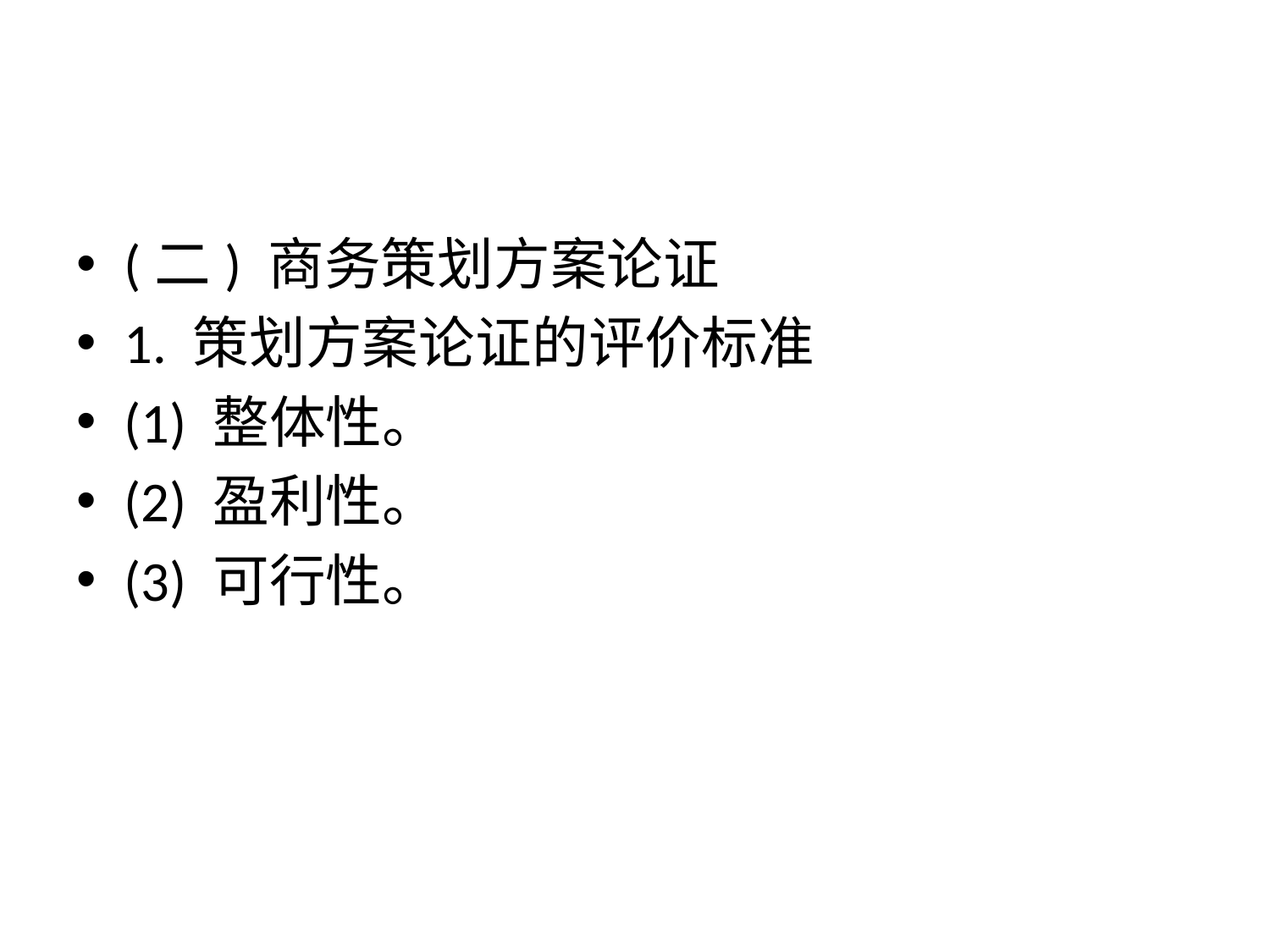

#
(二) 商务策划方案论证
1. 策划方案论证的评价标准
(1) 整体性。
(2) 盈利性。
(3) 可行性。